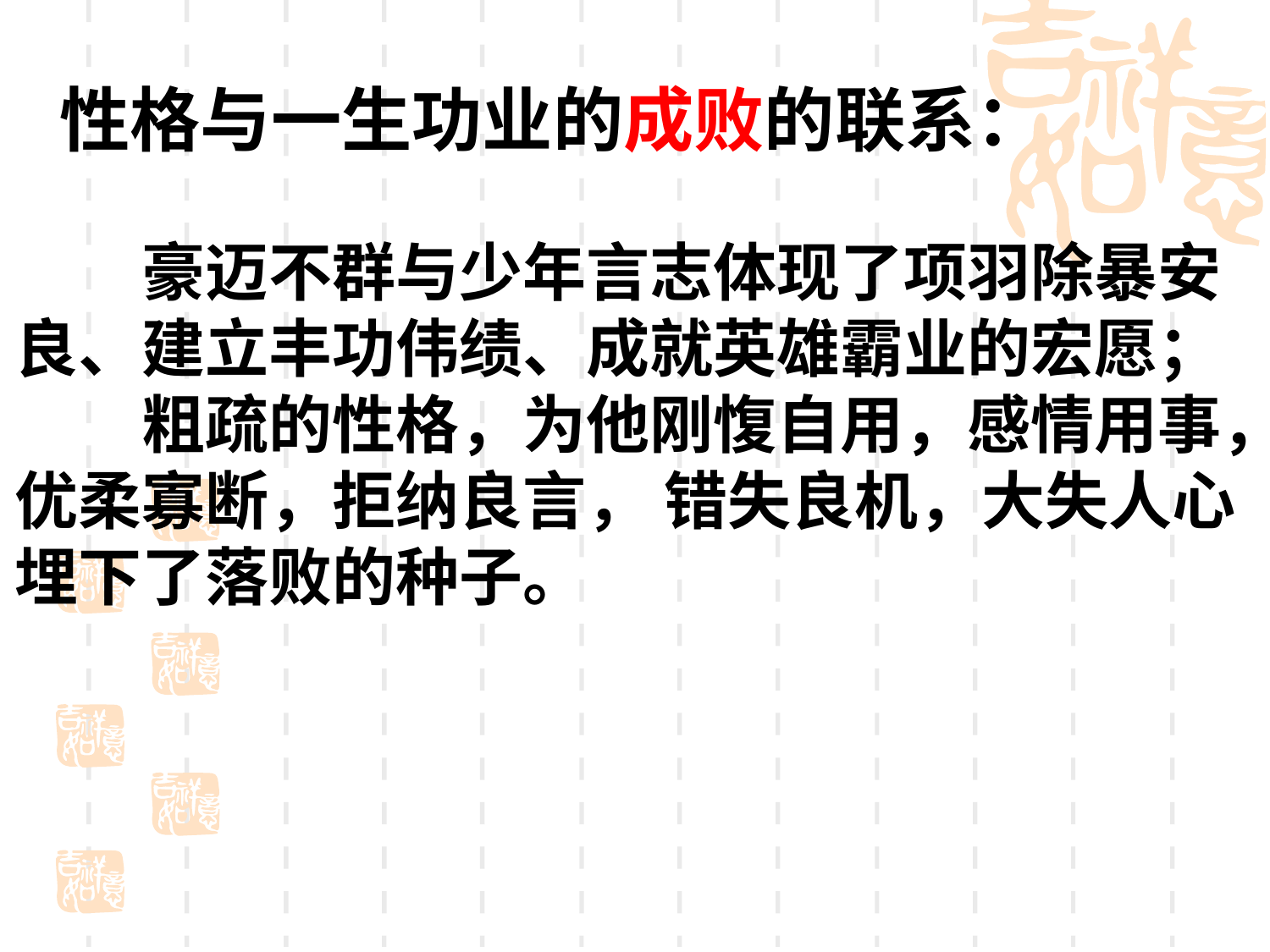

性格与一生功业的成败的联系：
　　豪迈不群与少年言志体现了项羽除暴安
良、建立丰功伟绩、成就英雄霸业的宏愿；
　　粗疏的性格，为他刚愎自用，感情用事，
优柔寡断，拒纳良言， 错失良机，大失人心
埋下了落败的种子。